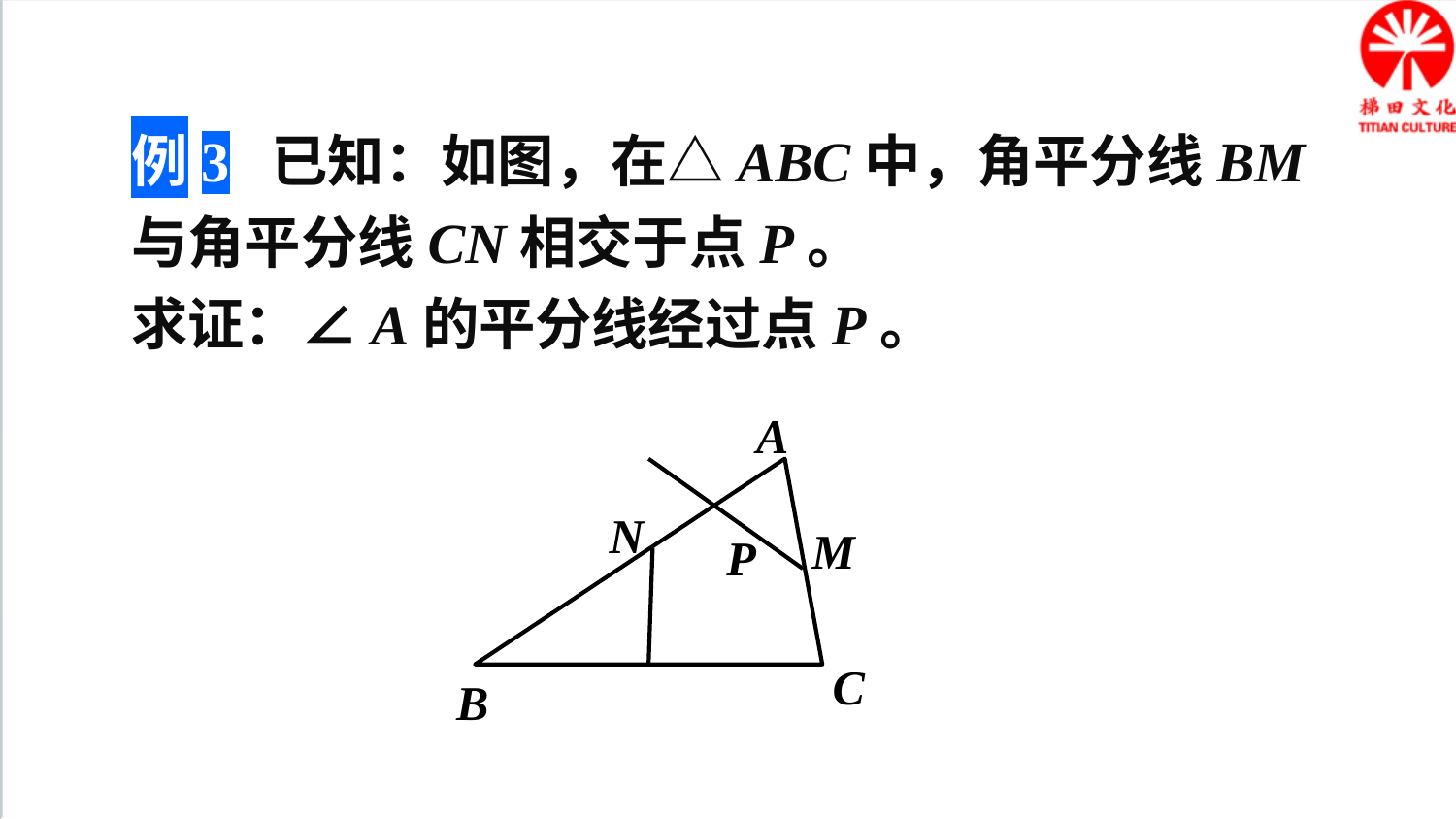

例3  已知：如图，在△ABC中，角平分线BM与角平分线CN相交于点P。
求证：∠A的平分线经过点P。
A

N
M
P
C
B